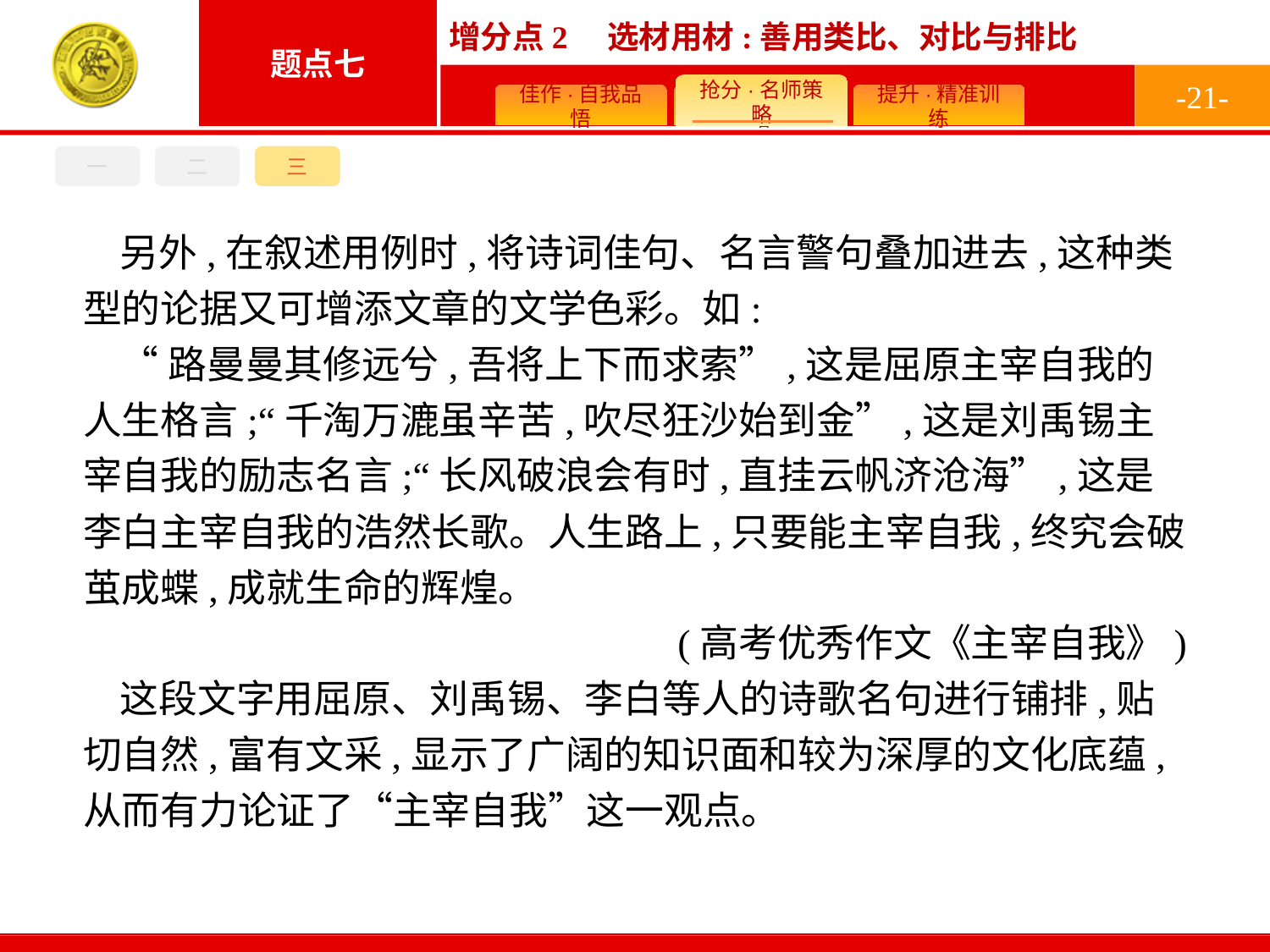

-21-
一
二
三
另外,在叙述用例时,将诗词佳句、名言警句叠加进去,这种类型的论据又可增添文章的文学色彩。如:
“路曼曼其修远兮,吾将上下而求索”,这是屈原主宰自我的人生格言;“千淘万漉虽辛苦,吹尽狂沙始到金”,这是刘禹锡主宰自我的励志名言;“长风破浪会有时,直挂云帆济沧海”,这是李白主宰自我的浩然长歌。人生路上,只要能主宰自我,终究会破茧成蝶,成就生命的辉煌。
(高考优秀作文《主宰自我》)
这段文字用屈原、刘禹锡、李白等人的诗歌名句进行铺排,贴切自然,富有文采,显示了广阔的知识面和较为深厚的文化底蕴,从而有力论证了“主宰自我”这一观点。